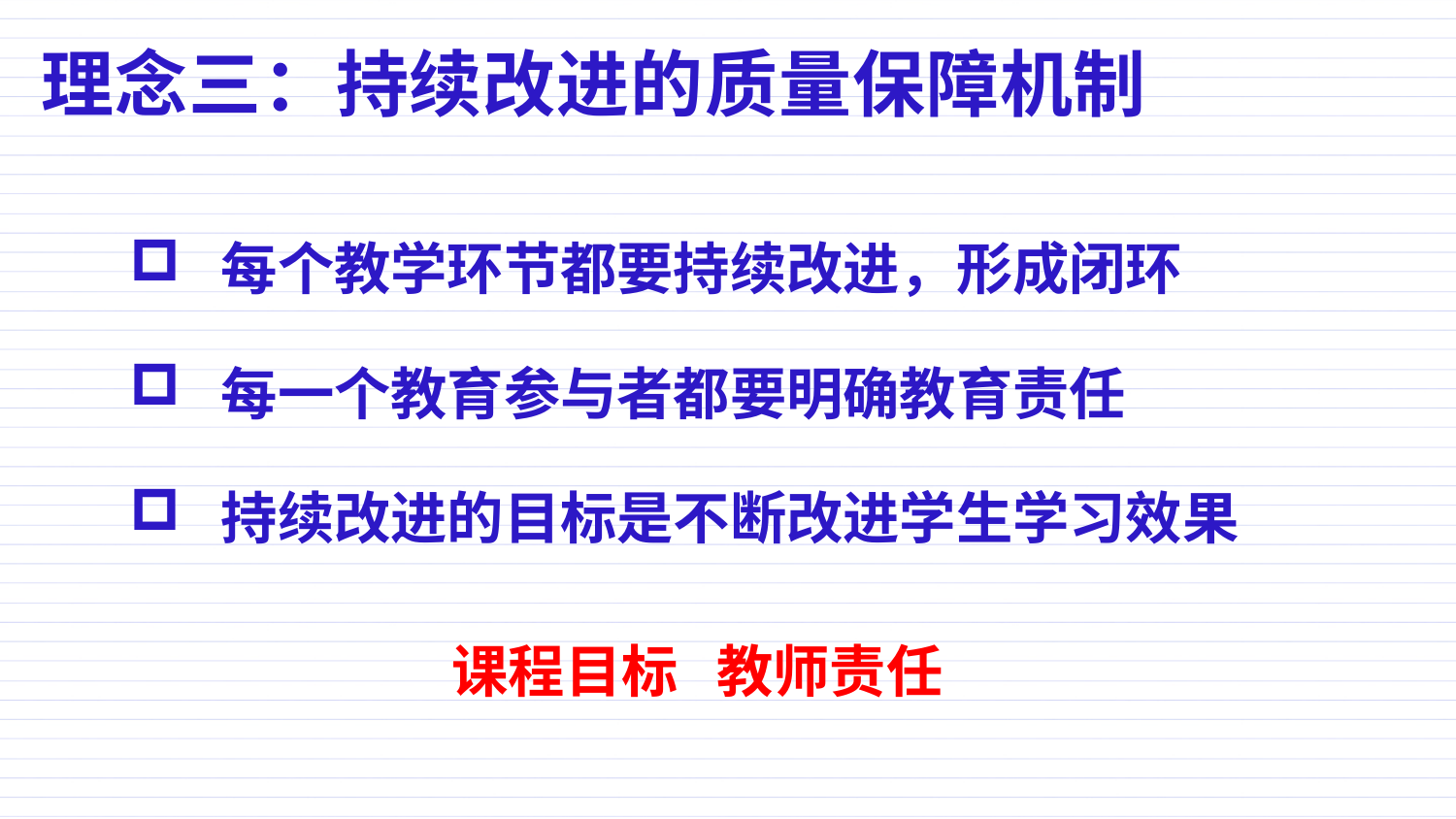

理念三：持续改进的质量保障机制
  每个教学环节都要持续改进，形成闭环
  每一个教育参与者都要明确教育责任
  持续改进的目标是不断改进学生学习效果
课程目标   教师责任